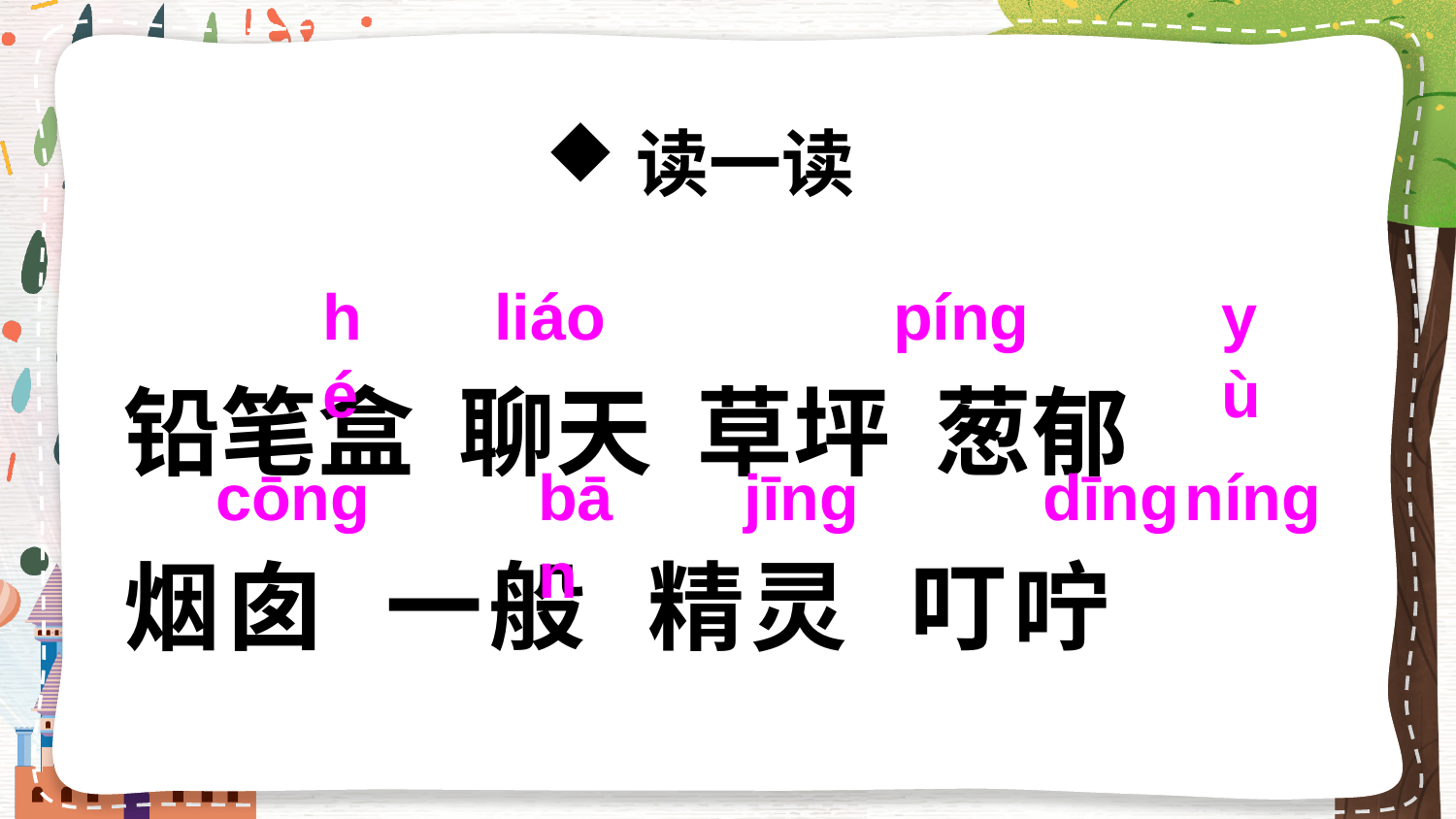

读一读
hé
liáo
pínɡ
yù
铅笔盒  聊天  草坪  葱郁
烟囱  一般  精灵  叮咛
cōnɡ
bān
jīnɡ
dīnɡ
nínɡ